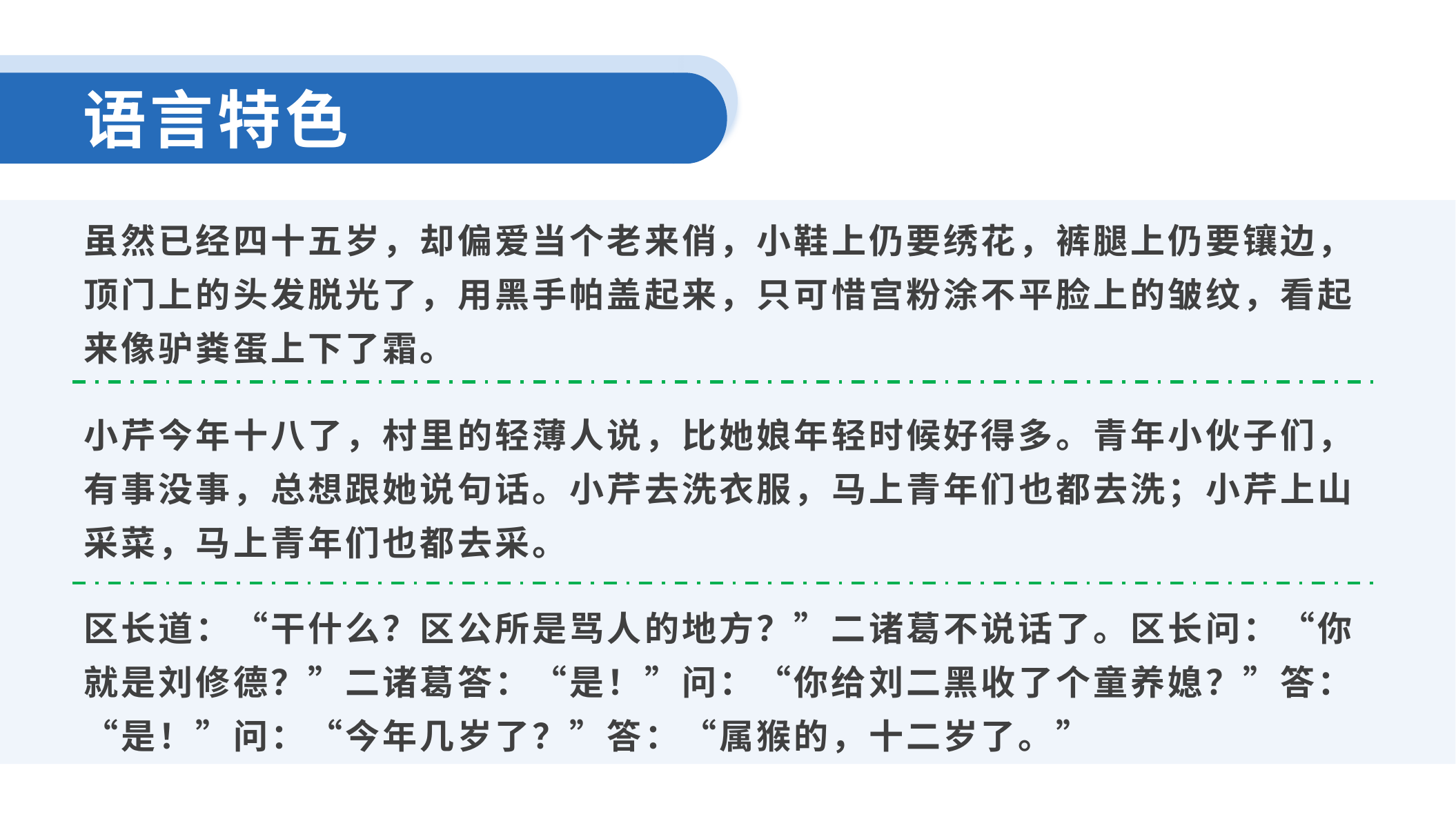

语言特色

虽然已经四十五岁，却偏爱当个老来俏，小鞋上仍要绣花，裤腿上仍要镶边，顶门上的头发脱光了，用黑手帕盖起来，只可惜宫粉涂不平脸上的皱纹，看起来像驴粪蛋上下了霜。
小芹今年十八了，村里的轻薄人说，比她娘年轻时候好得多。青年小伙子们，有事没事，总想跟她说句话。小芹去洗衣服，马上青年们也都去洗；小芹上山采菜，马上青年们也都去采。
区长道：“干什么？区公所是骂人的地方？”二诸葛不说话了。区长问：“你就是刘修德？”二诸葛答：“是！”问：“你给刘二黑收了个童养媳？”答：“是！”问：“今年几岁了？”答：“属猴的，十二岁了。”